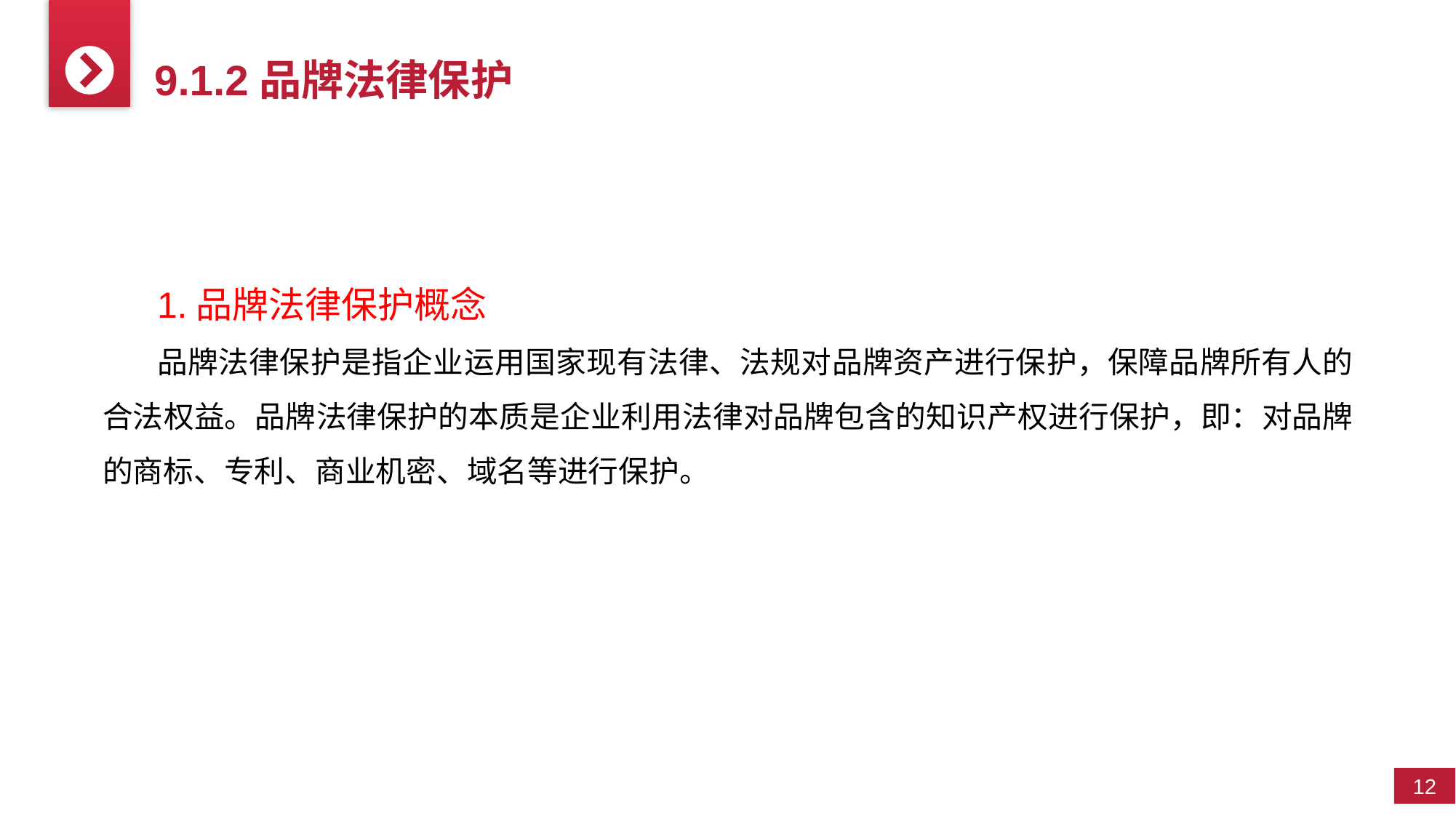

9.1.2品牌法律保护
1.品牌法律保护概念
品牌法律保护是指企业运用国家现有法律、法规对品牌资产进行保护，保障品牌所有人的合法权益。品牌法律保护的本质是企业利用法律对品牌包含的知识产权进行保护，即：对品牌的商标、专利、商业机密、域名等进行保护。